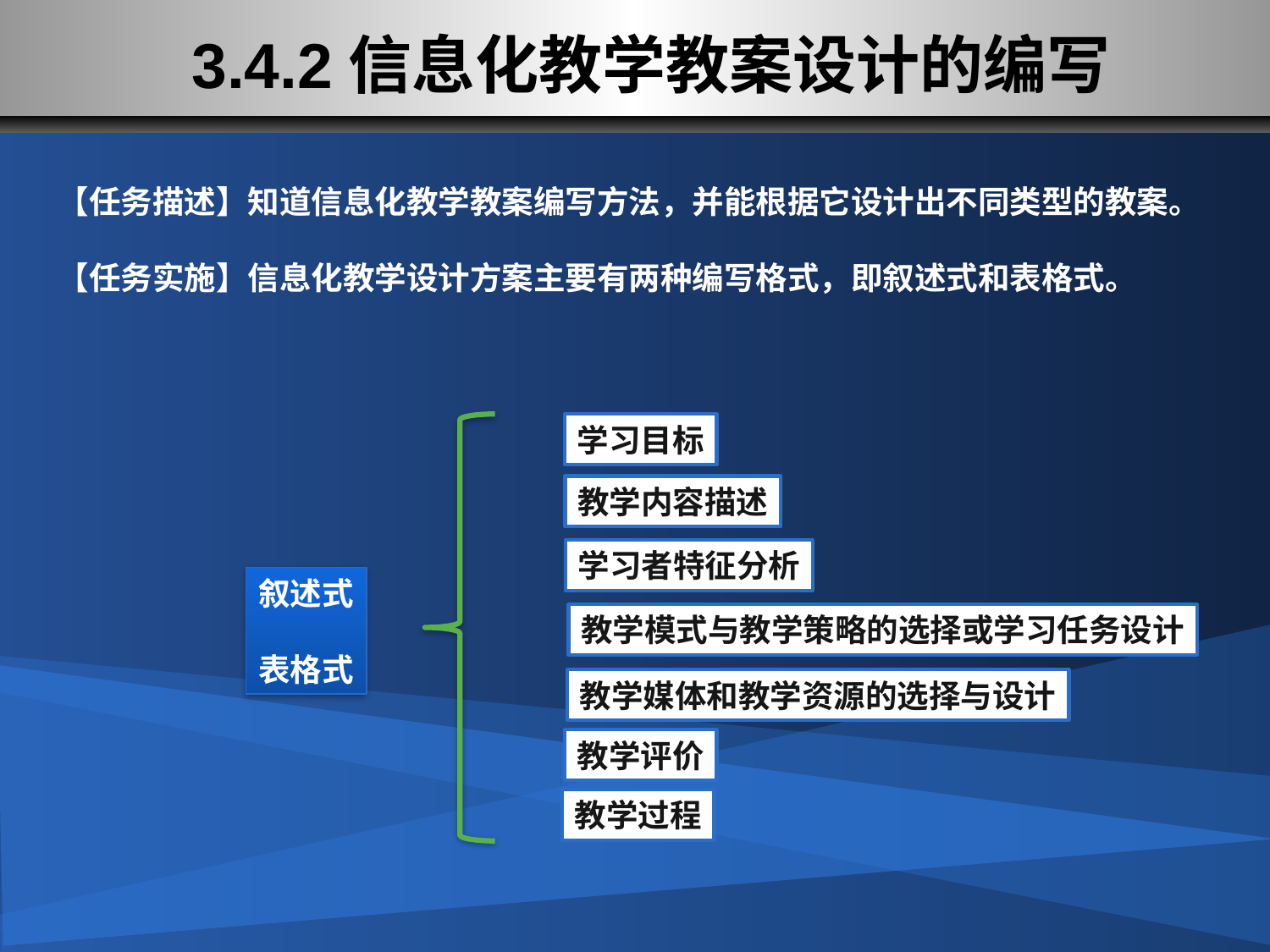

# 3.4.2信息化教学教案设计的编写
【任务描述】知道信息化教学教案编写方法，并能根据它设计出不同类型的教案。

【任务实施】信息化教学设计方案主要有两种编写格式，即叙述式和表格式。

学习目标
教学内容描述
学习者特征分析
教学模式与教学策略的选择或学习任务设计
教学媒体和教学资源的选择与设计
教学评价
教学过程
叙述式

表格式